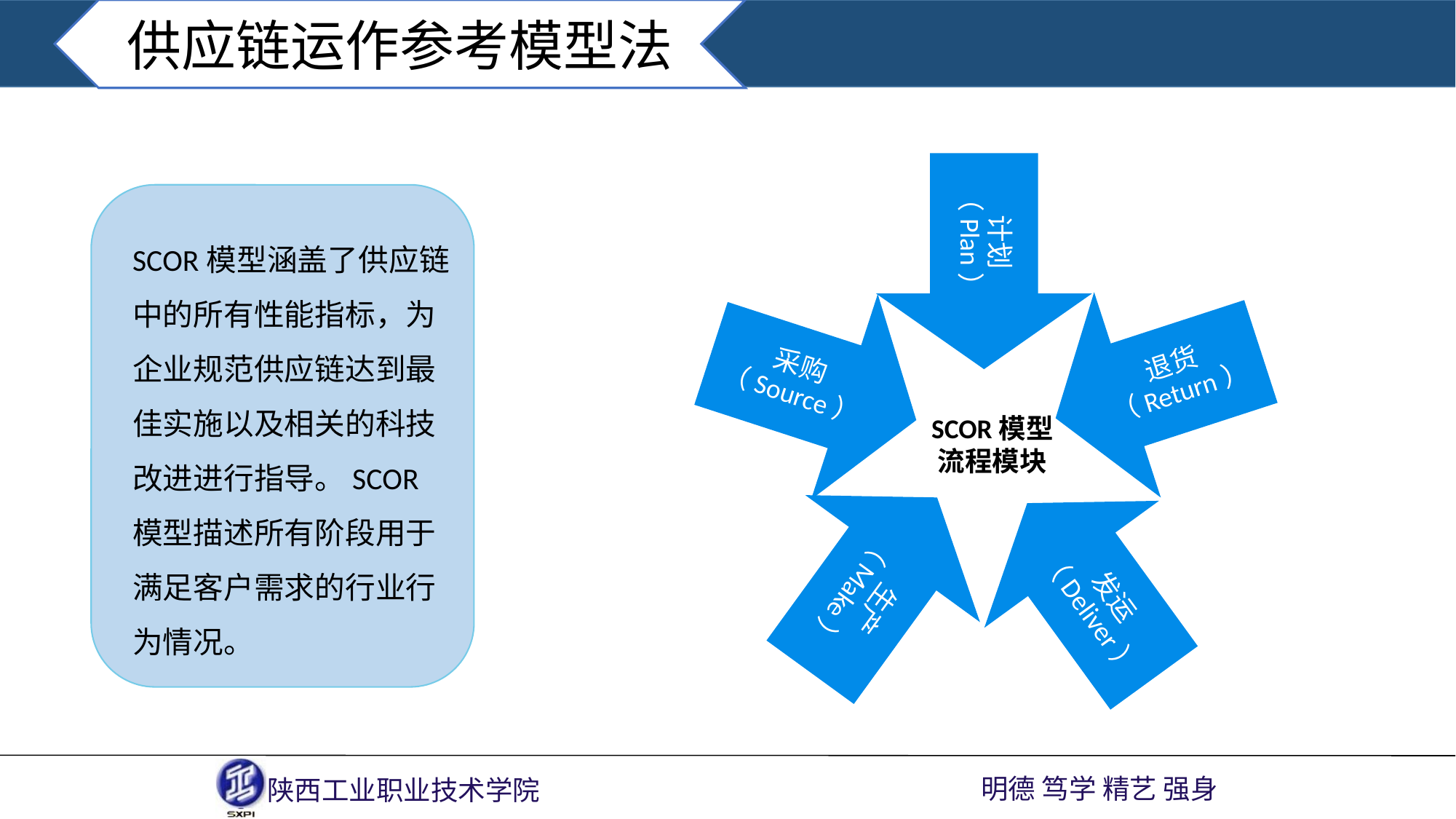

供应链运作参考模型法

计划（Plan）

SCOR模型涵盖了供应链中的所有性能指标，为企业规范供应链达到最佳实施以及相关的科技改进进行指导。SCOR模型描述所有阶段用于满足客户需求的行业行为情况。

退货（Return）

采购（Source）
SCOR模型流程模块

生产（Make）

发运（Deliver）